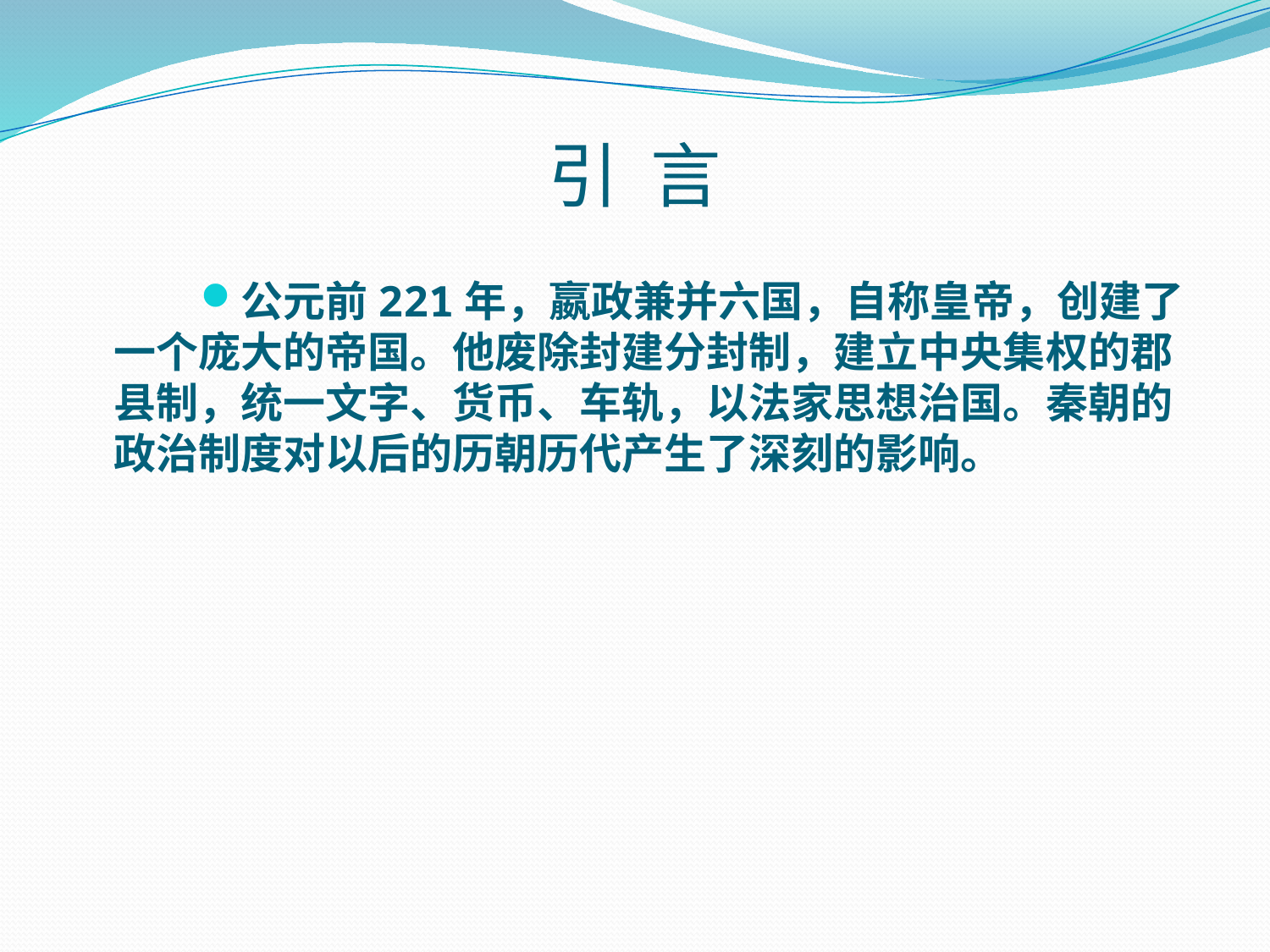

# 引  言
公元前221年，嬴政兼并六国，自称皇帝，创建了一个庞大的帝国。他废除封建分封制，建立中央集权的郡县制，统一文字、货币、车轨，以法家思想治国。秦朝的政治制度对以后的历朝历代产生了深刻的影响。